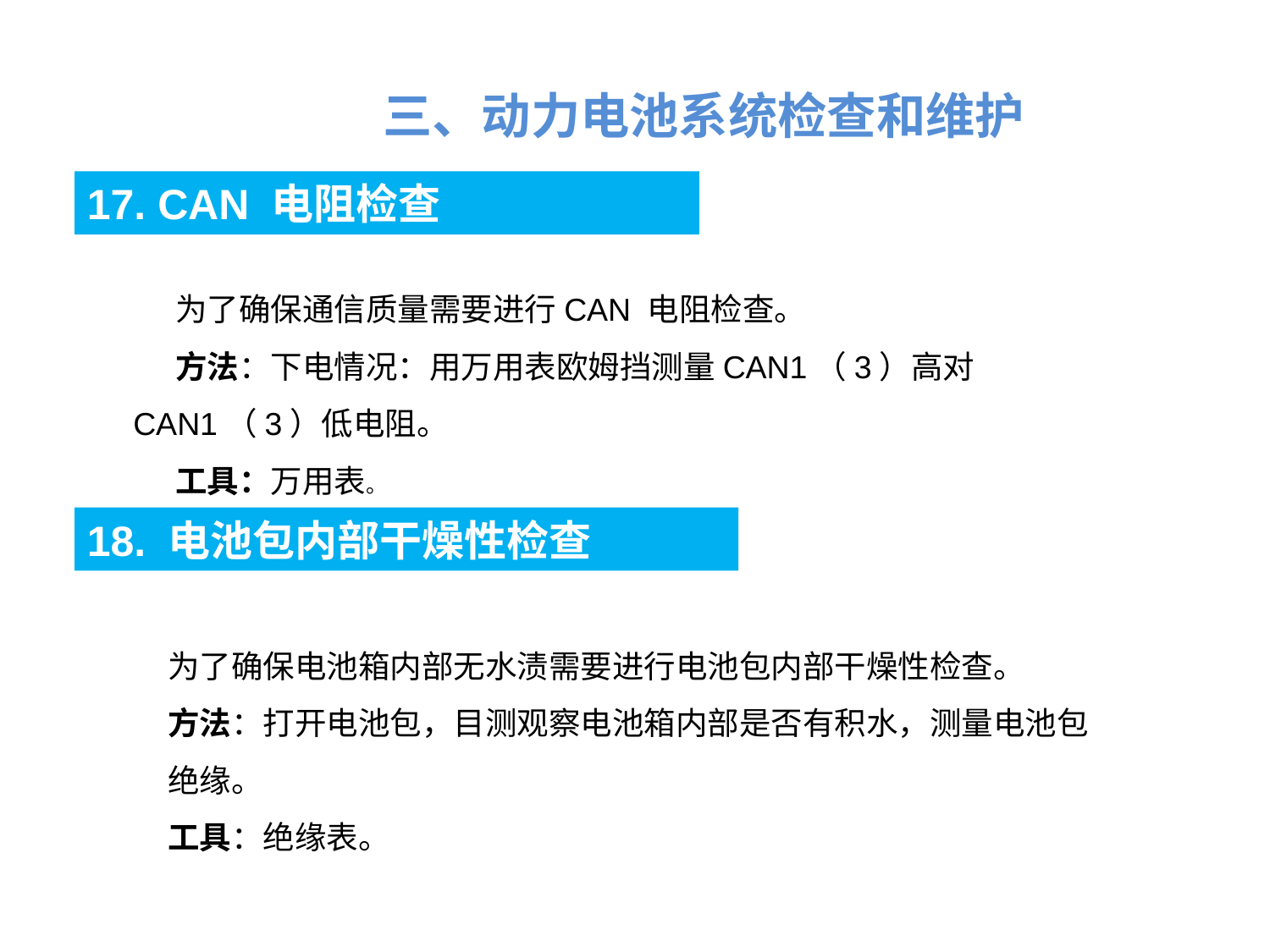

三、动力电池系统检查和维护
17. CAN 电阻检查
为了确保通信质量需要进行CAN 电阻检查。
方法：下电情况：用万用表欧姆挡测量CAN1（3）高对CAN1（3）低电阻。
工具：万用表。
18. 电池包内部干燥性检查
为了确保电池箱内部无水渍需要进行电池包内部干燥性检查。
方法：打开电池包，目测观察电池箱内部是否有积水，测量电池包绝缘。
工具：绝缘表。